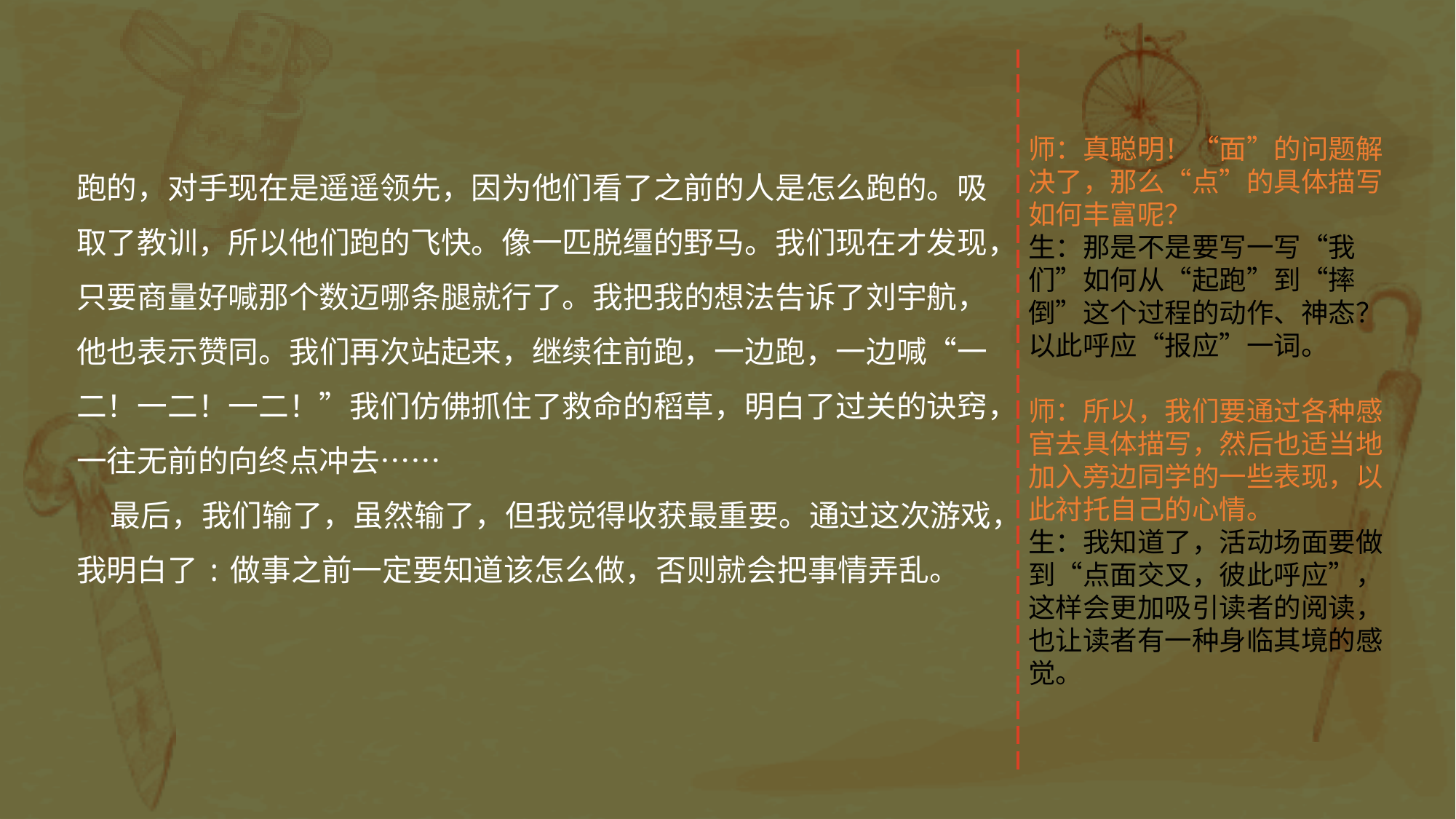

师：真聪明！“面”的问题解决了，那么“点”的具体描写如何丰富呢？
生：那是不是要写一写“我们”如何从“起跑”到“摔倒”这个过程的动作、神态？以此呼应“报应”一词。

师：所以，我们要通过各种感官去具体描写，然后也适当地加入旁边同学的一些表现，以此衬托自己的心情。
生：我知道了，活动场面要做到“点面交叉，彼此呼应”，这样会更加吸引读者的阅读，也让读者有一种身临其境的感觉。
跑的，对手现在是遥遥领先，因为他们看了之前的人是怎么跑的。吸取了教训，所以他们跑的飞快。像一匹脱缰的野马。我们现在才发现，只要商量好喊那个数迈哪条腿就行了。我把我的想法告诉了刘宇航，他也表示赞同。我们再次站起来，继续往前跑，一边跑，一边喊“一二！一二！一二！”我们仿佛抓住了救命的稻草，明白了过关的诀窍，一往无前的向终点冲去……
    最后，我们输了，虽然输了，但我觉得收获最重要。通过这次游戏，我明白了:做事之前一定要知道该怎么做，否则就会把事情弄乱。